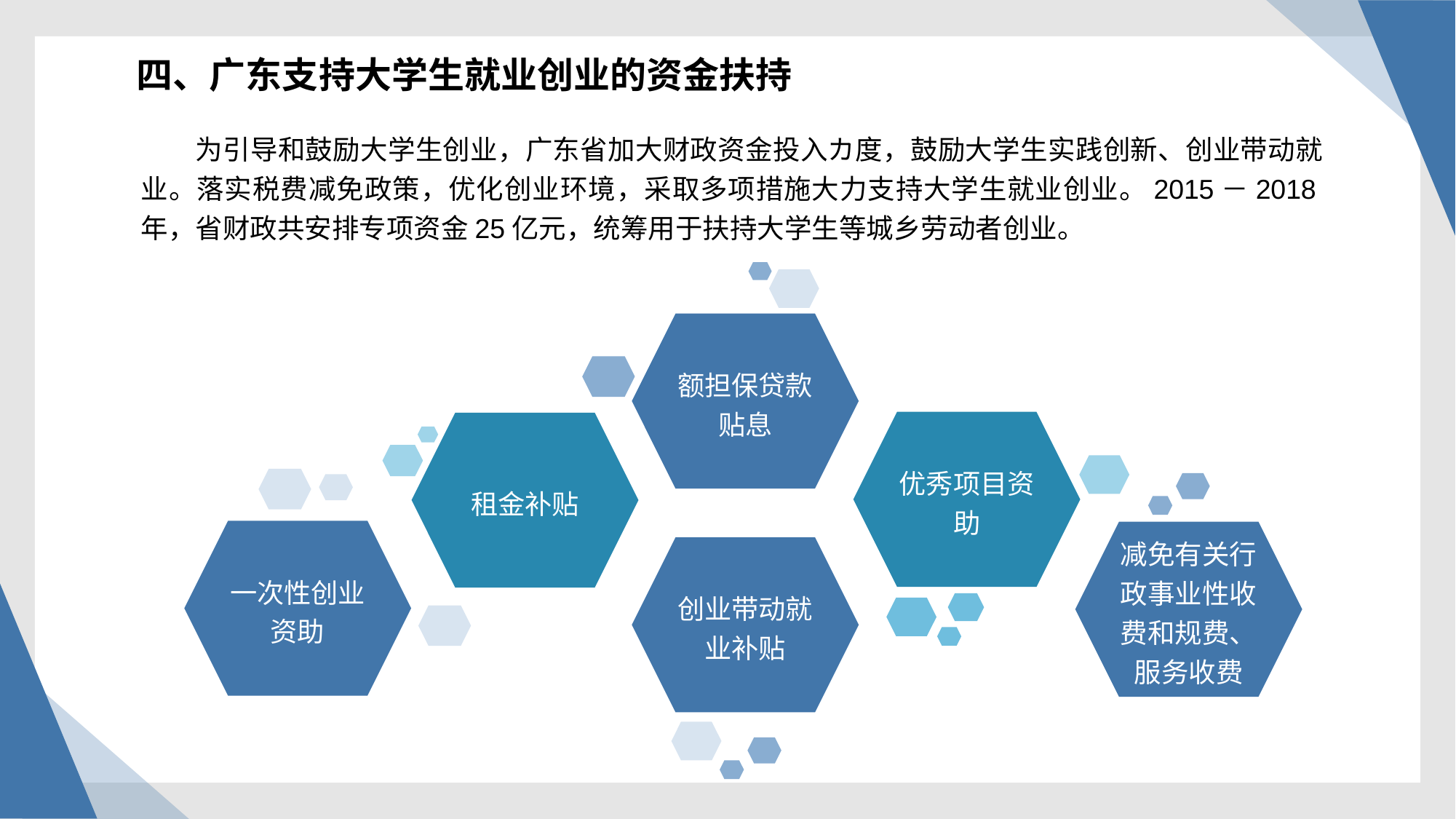

四、广东支持大学生就业创业的资金扶持
为引导和鼓励大学生创业，广东省加大财政资金投入カ度，鼓励大学生实践创新、创业带动就业。落实税费减免政策，优化创业环境，采取多项措施大力支持大学生就业创业。2015－2018年，省财政共安排专项资金25亿元，统筹用于扶持大学生等城乡劳动者创业。

额担保贷款贴息

优秀项目资助

租金补贴

一次性创业资助

减免有关行政事业性收费和规费、服务收费
创业带动就业补贴